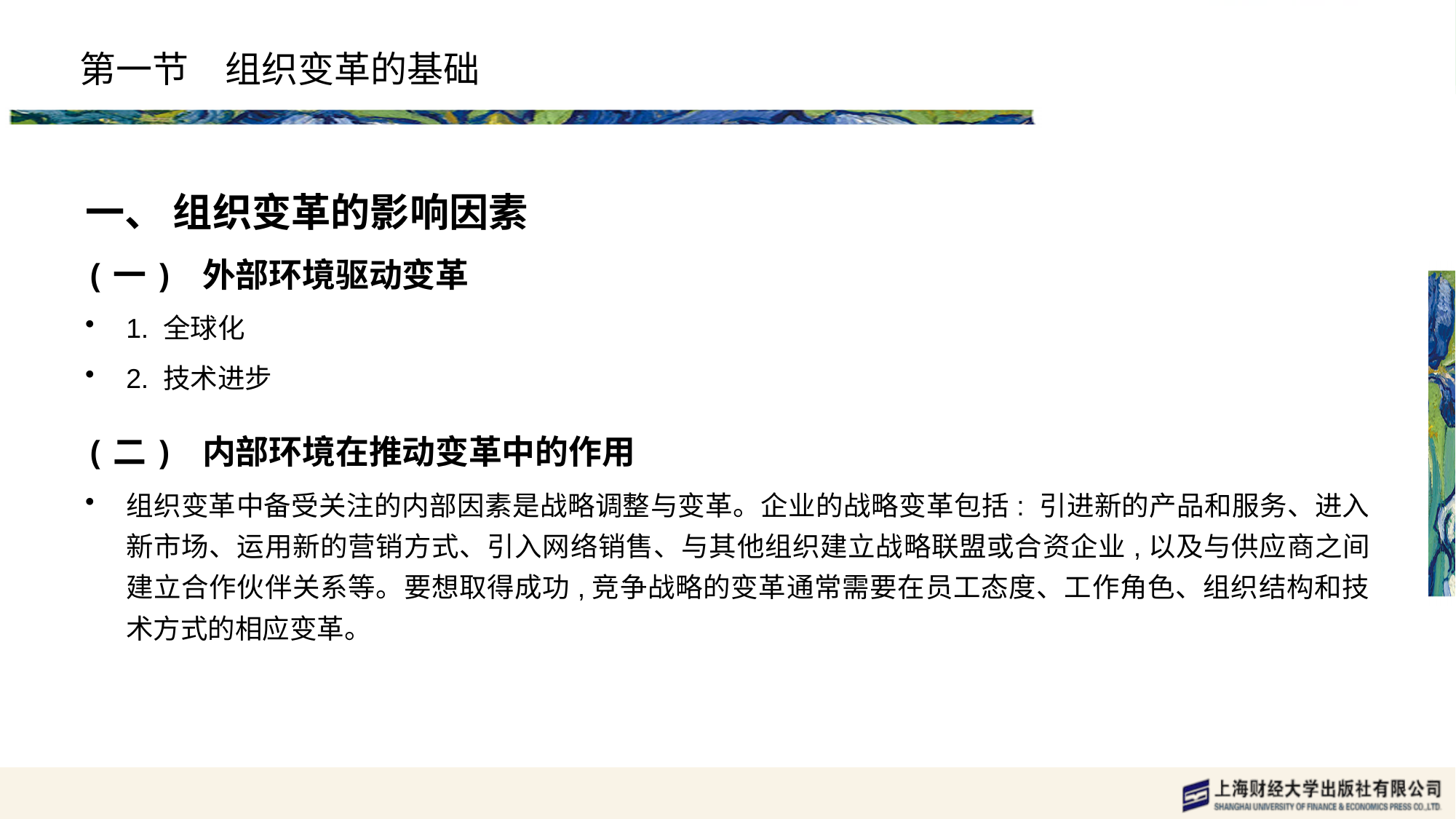

# 第一节　组织变革的基础
一、 组织变革的影响因素
(一) 外部环境驱动变革
1. 全球化
2. 技术进步
(二) 内部环境在推动变革中的作用
组织变革中备受关注的内部因素是战略调整与变革。企业的战略变革包括: 引进新的产品和服务、进入新市场、运用新的营销方式、引入网络销售、与其他组织建立战略联盟或合资企业,以及与供应商之间建立合作伙伴关系等。要想取得成功,竞争战略的变革通常需要在员工态度、工作角色、组织结构和技术方式的相应变革。